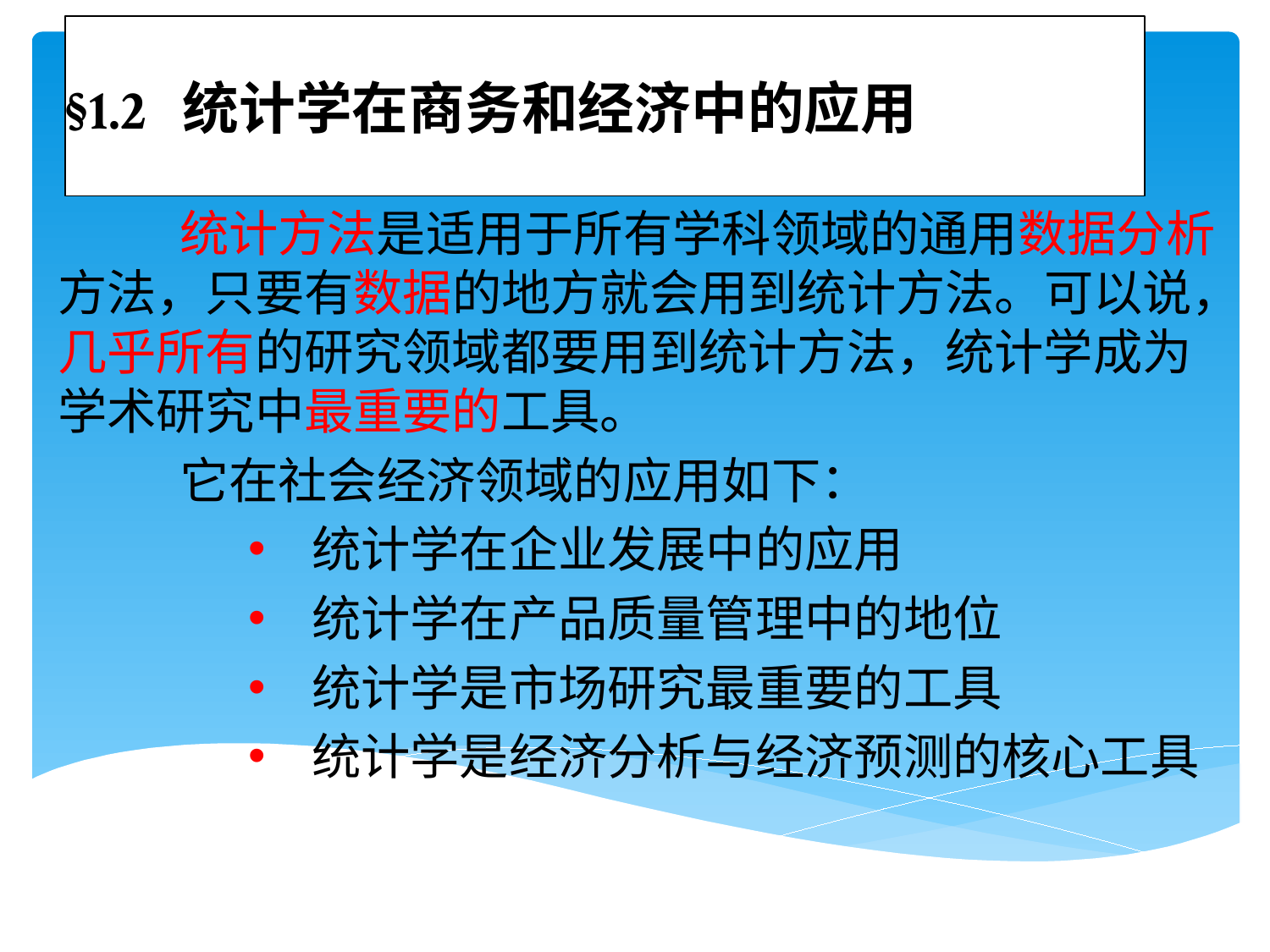

# §1.2  统计学在商务和经济中的应用
          统计方法是适用于所有学科领域的通用数据分析方法，只要有数据的地方就会用到统计方法。可以说，几乎所有的研究领域都要用到统计方法，统计学成为学术研究中最重要的工具。
          它在社会经济领域的应用如下：
统计学在企业发展中的应用
统计学在产品质量管理中的地位
统计学是市场研究最重要的工具
统计学是经济分析与经济预测的核心工具